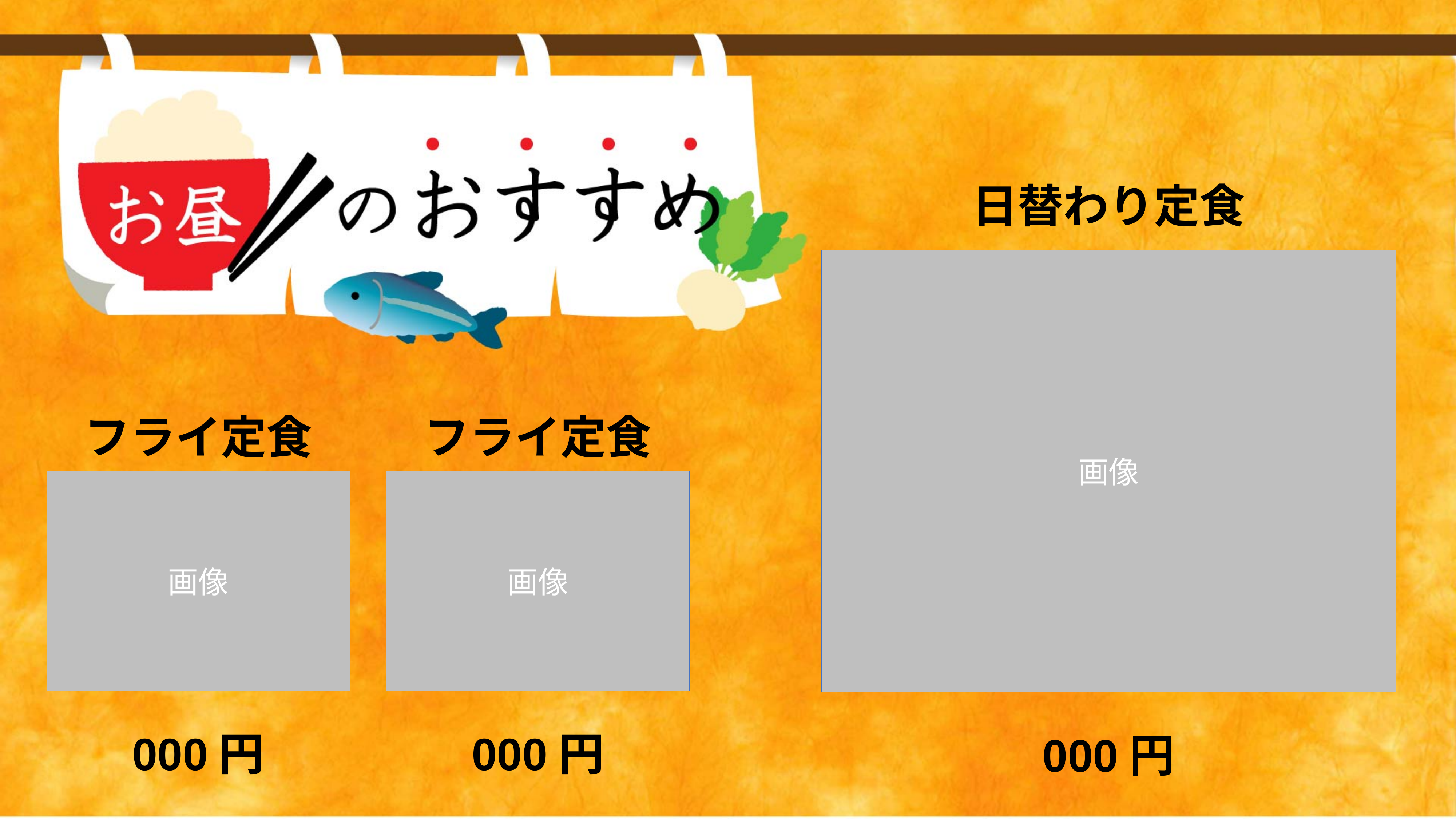

日替わり定食
画像
フライ定食
フライ定食
画像
画像
000円
000円
000円